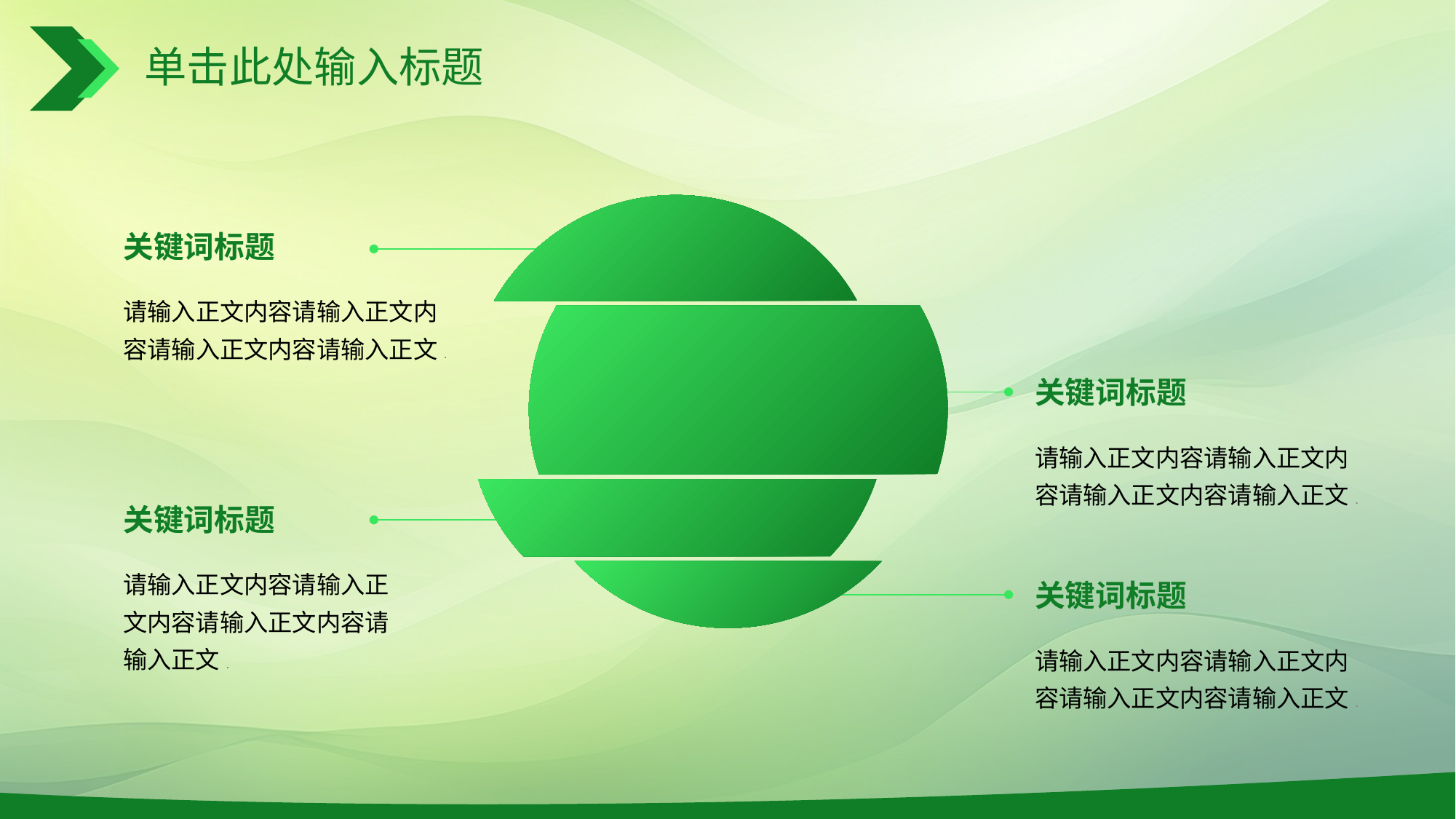

# 单击此处输入标题

关键词标题
请输入正文内容请输入正文内容请输入正文内容请输入正文.

关键词标题
请输入正文内容请输入正文内容请输入正文内容请输入正文.

关键词标题
请输入正文内容请输入正文内容请输入正文内容请输入正文.

关键词标题
请输入正文内容请输入正文内容请输入正文内容请输入正文.